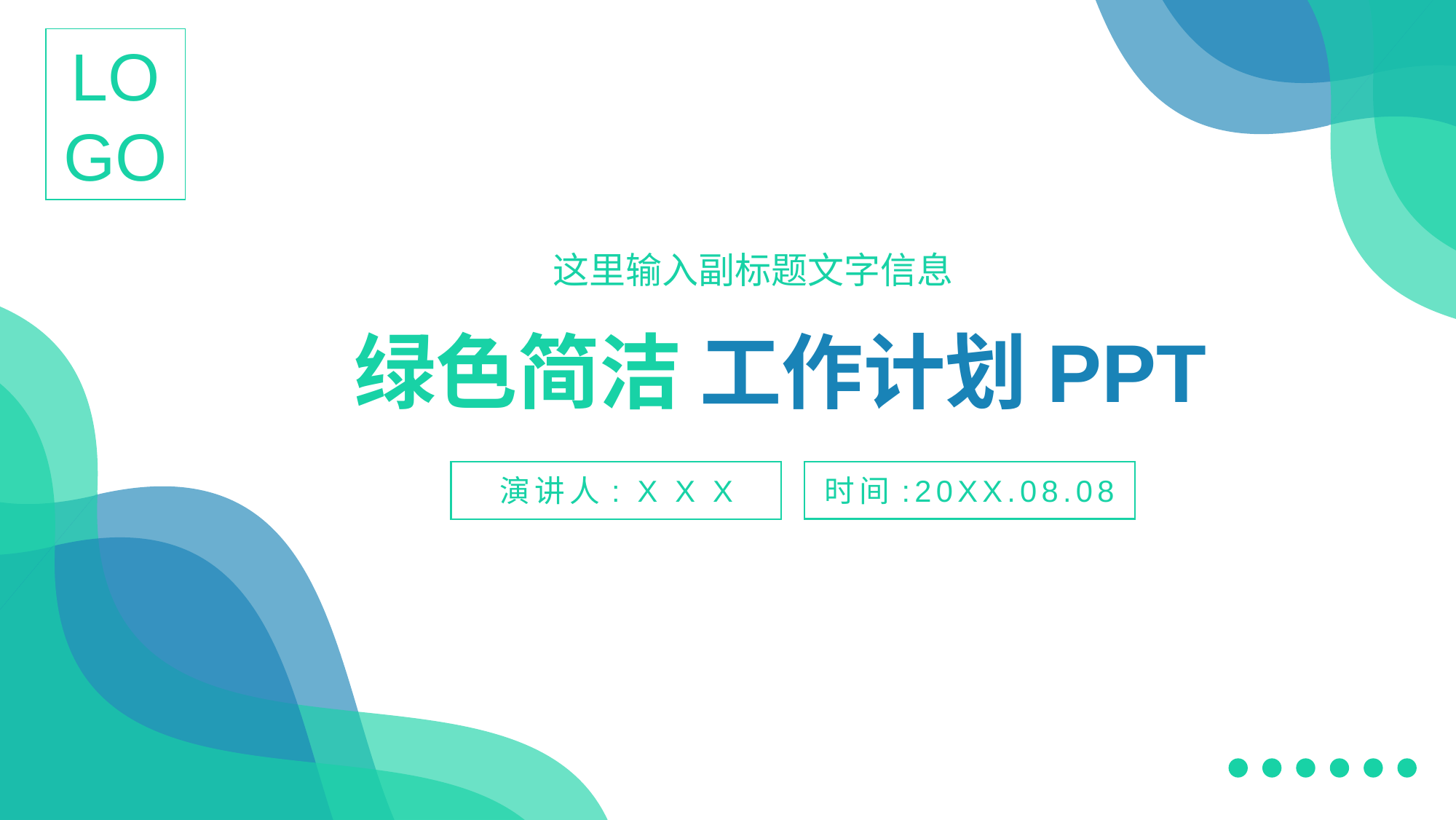

LOGO
这里输入副标题文字信息

绿色简洁 工作计划PPT

时间:20XX.08.08

演讲人: X X X